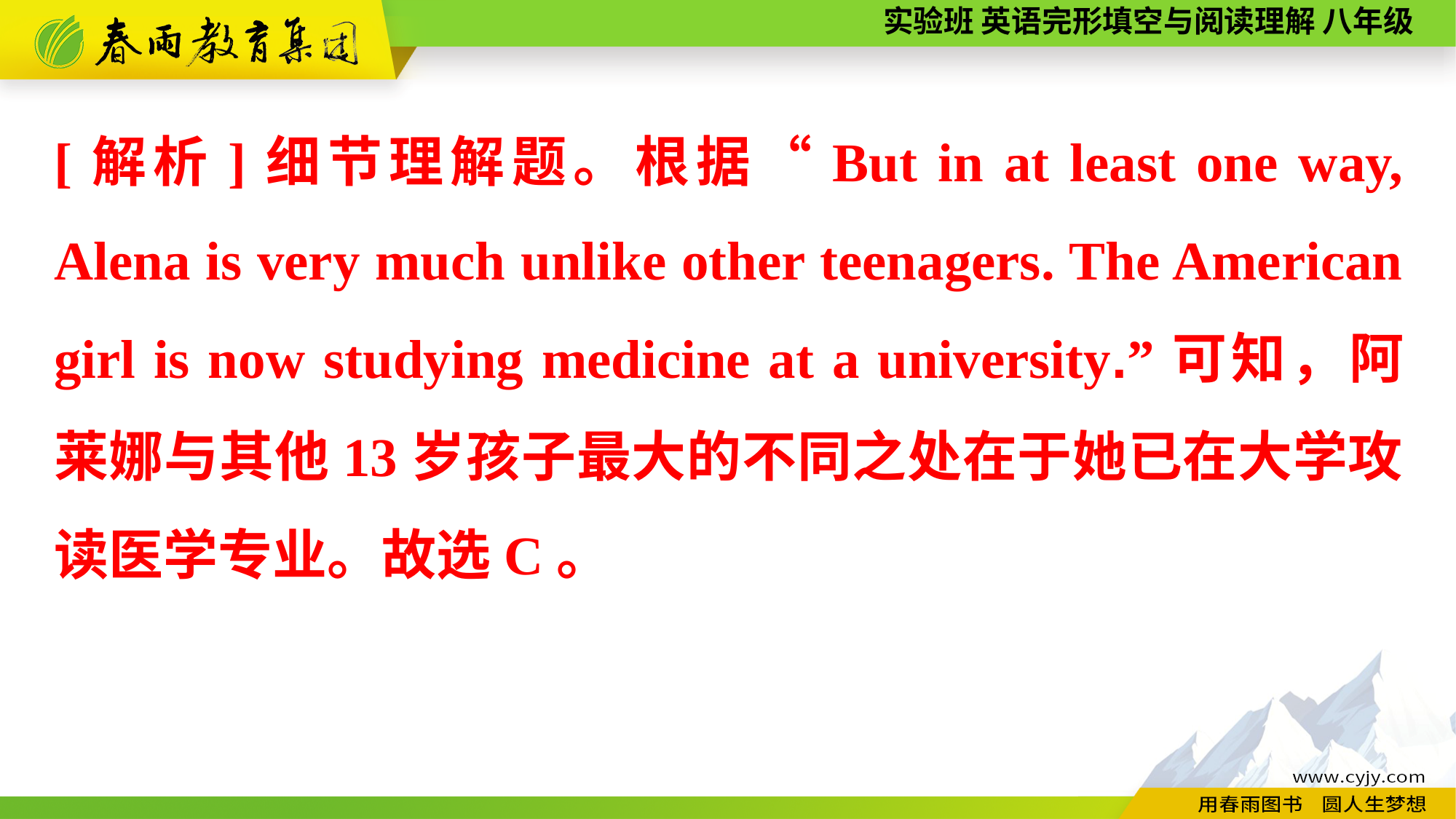

[解析]细节理解题。根据“But in at least one way, Alena is very much unlike other teenagers. The American girl is now studying medicine at a university.”可知，阿莱娜与其他13岁孩子最大的不同之处在于她已在大学攻读医学专业。故选C。